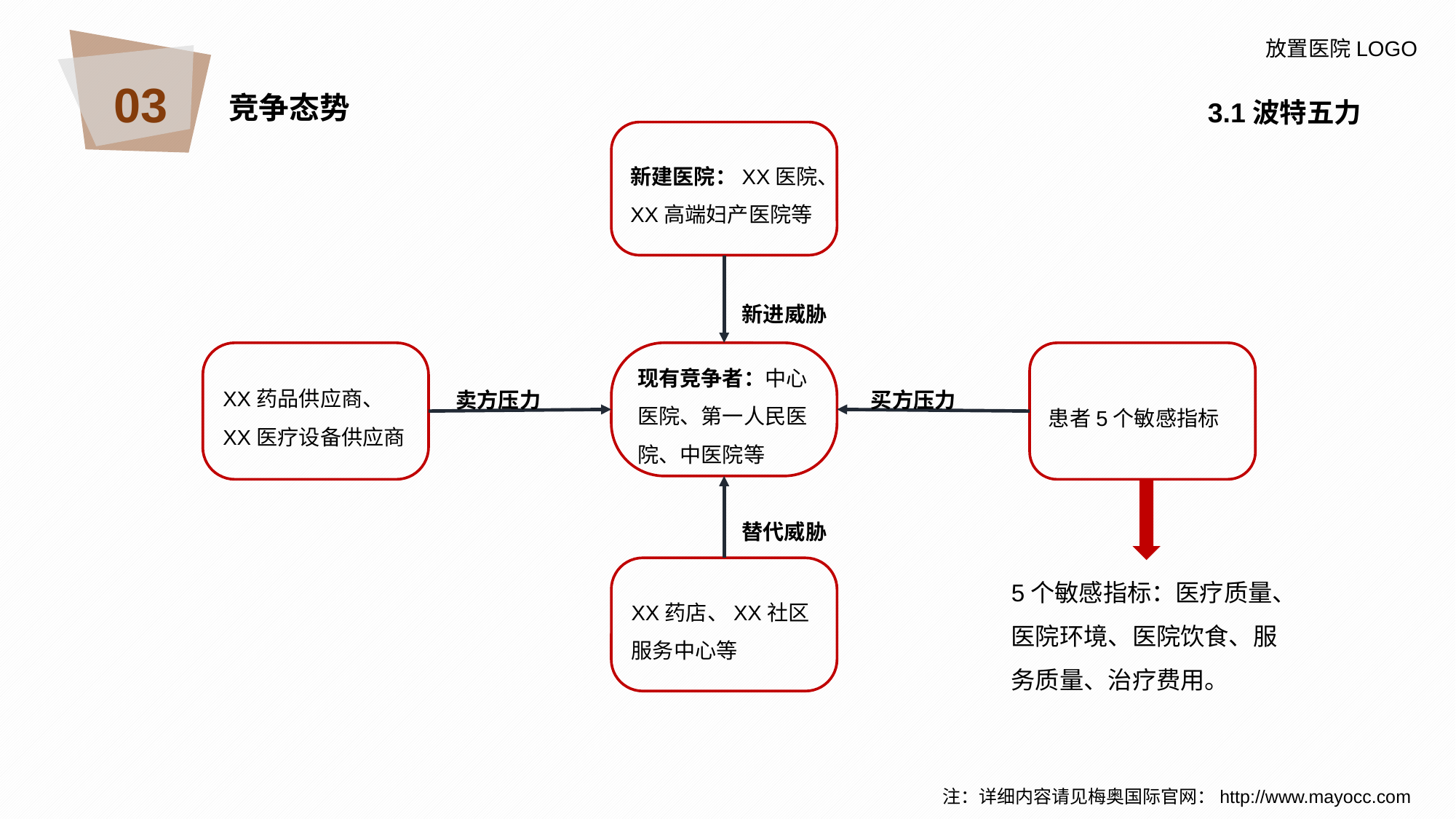

03
放置医院LOGO
竞争态势
3.1波特五力
新建医院：XX医院、XX高端妇产医院等
新进威胁
XX药品供应商、
XX医疗设备供应商
患者5个敏感指标
现有竞争者：中心医院、第一人民医院、中医院等
卖方压力
买方压力

替代威胁
XX药店、XX社区服务中心等
5个敏感指标：医疗质量、医院环境、医院饮食、服务质量、治疗费用。
       注：详细内容请见梅奥国际官网：http://www.mayocc.com